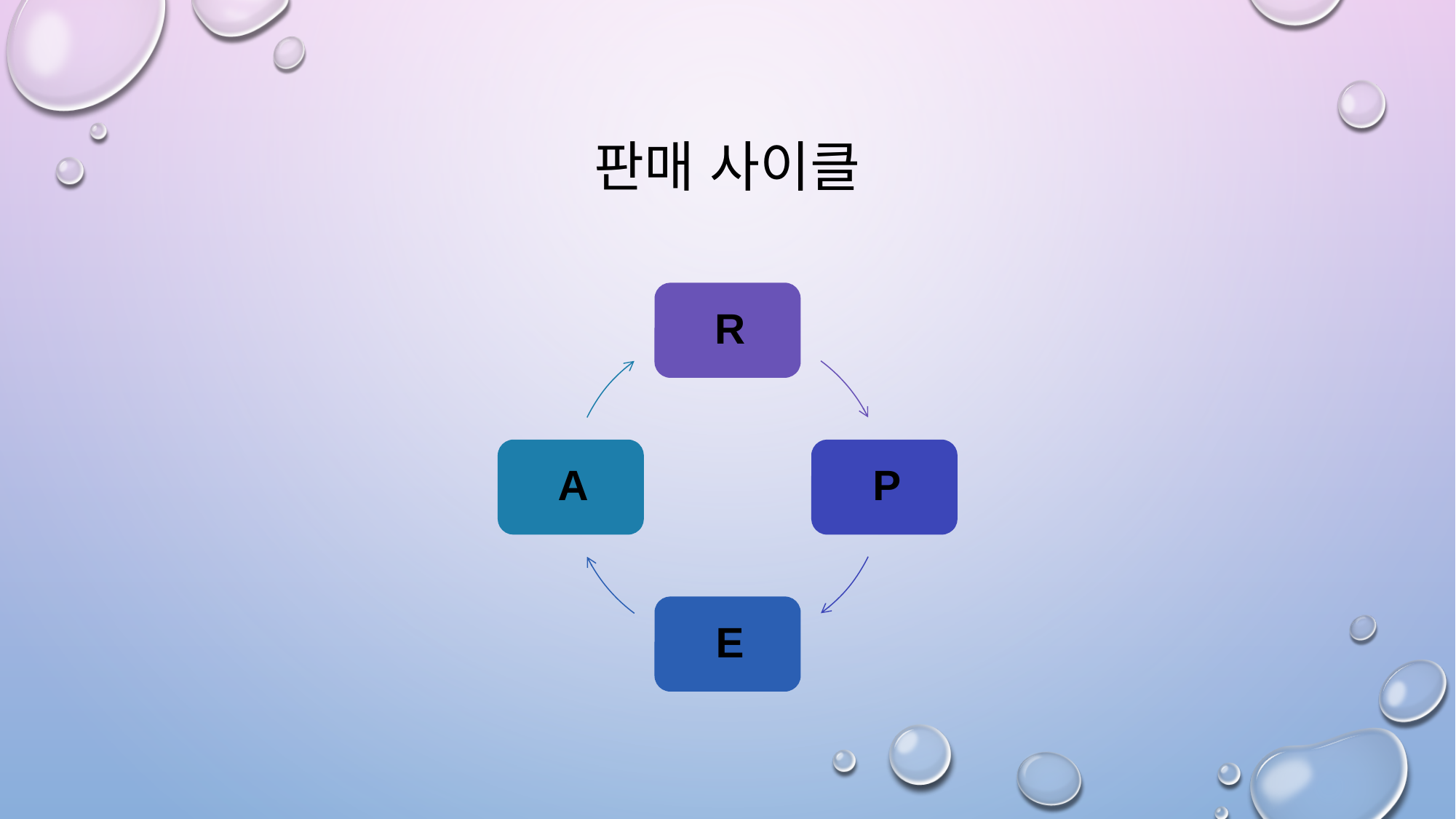

# 판매 사이클
R
P
E
A